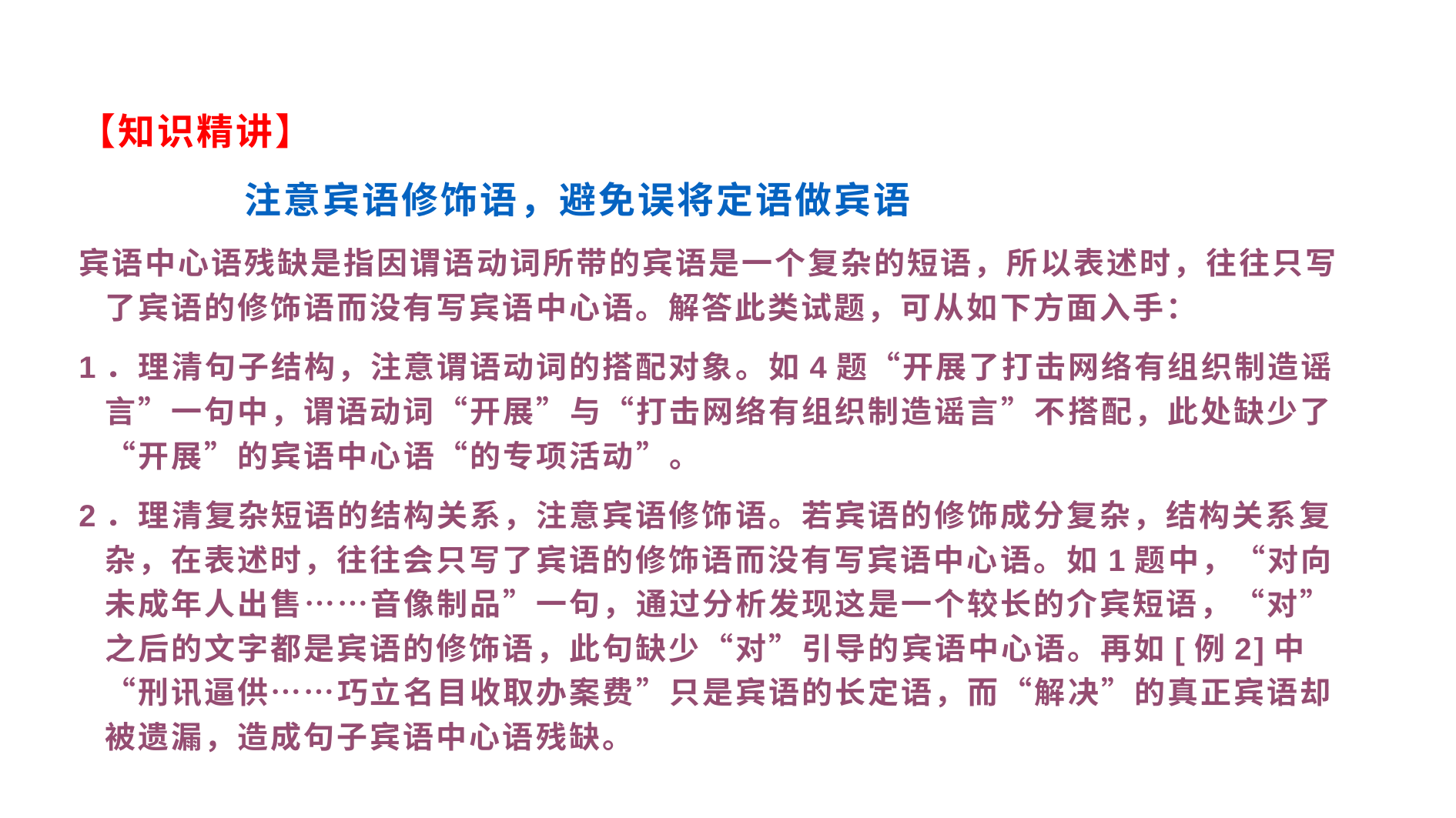

【知识精讲】
                 注意宾语修饰语，避免误将定语做宾语
宾语中心语残缺是指因谓语动词所带的宾语是一个复杂的短语，所以表述时，往往只写了宾语的修饰语而没有写宾语中心语。解答此类试题，可从如下方面入手：
1．理清句子结构，注意谓语动词的搭配对象。如4题“开展了打击网络有组织制造谣言”一句中，谓语动词“开展”与“打击网络有组织制造谣言”不搭配，此处缺少了“开展”的宾语中心语“的专项活动”。
2．理清复杂短语的结构关系，注意宾语修饰语。若宾语的修饰成分复杂，结构关系复杂，在表述时，往往会只写了宾语的修饰语而没有写宾语中心语。如1题中，“对向未成年人出售……音像制品”一句，通过分析发现这是一个较长的介宾短语，“对”之后的文字都是宾语的修饰语，此句缺少“对”引导的宾语中心语。再如[例2]中“刑讯逼供……巧立名目收取办案费”只是宾语的长定语，而“解决”的真正宾语却被遗漏，造成句子宾语中心语残缺。